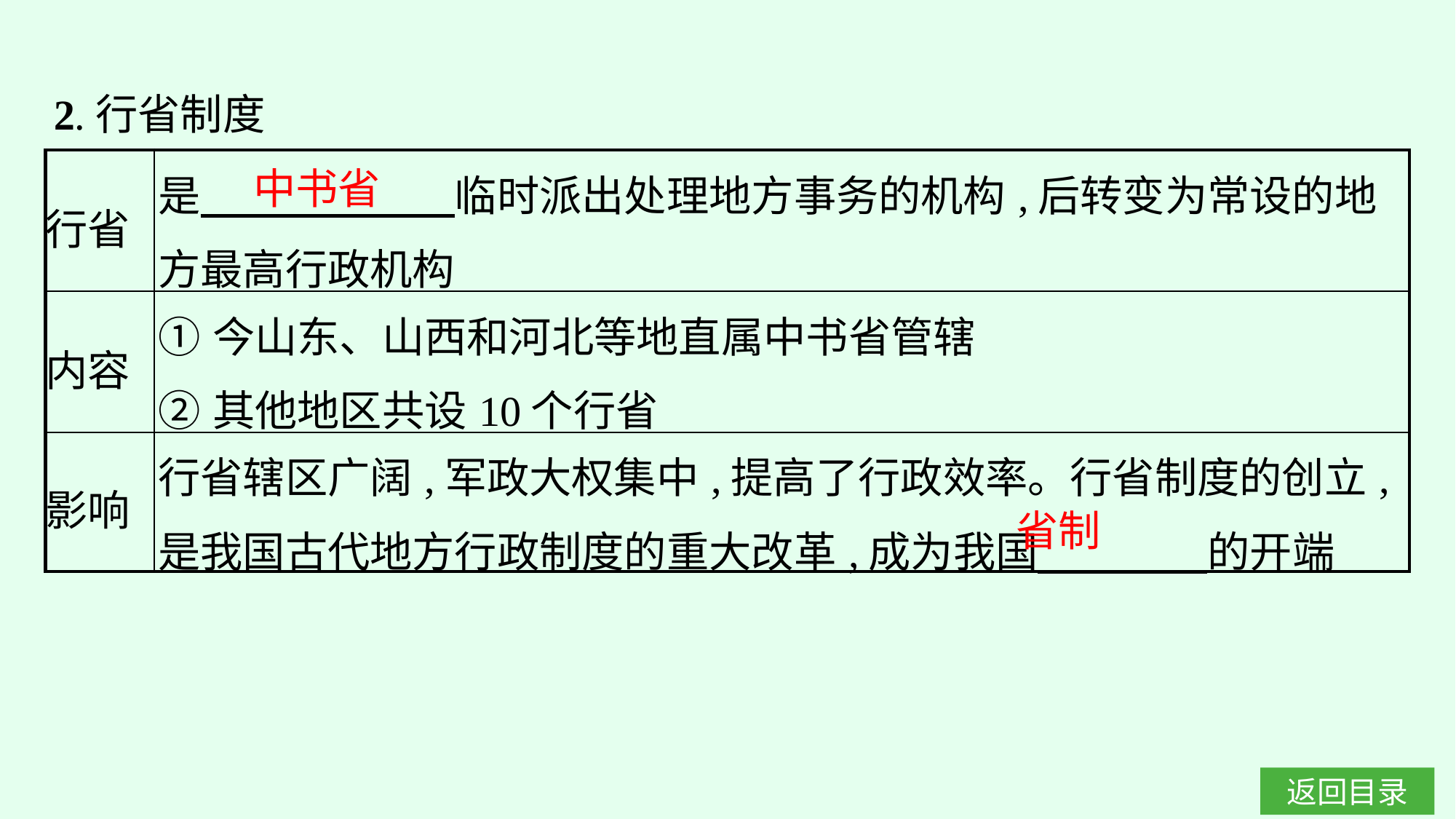

2.行省制度
| 行省 | 是　　　　　　临时派出处理地方事务的机构,后转变为常设的地方最高行政机构 |
| --- | --- |
| 内容 | ①今山东、山西和河北等地直属中书省管辖 ②其他地区共设10个行省 |
| 影响 | 行省辖区广阔,军政大权集中,提高了行政效率。行省制度的创立,是我国古代地方行政制度的重大改革,成为我国　　　　的开端 |
中书省
省制